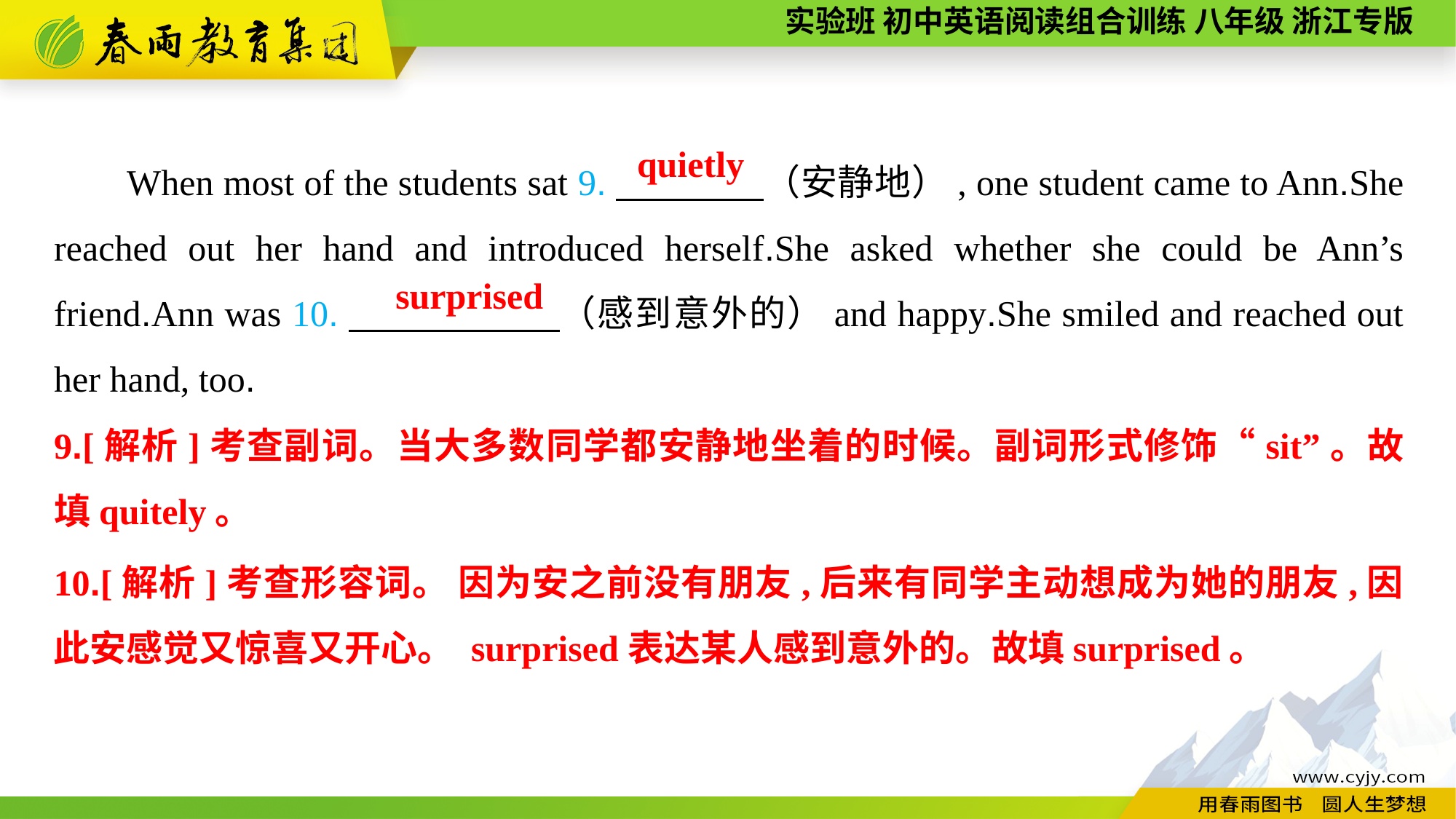

When most of the students sat 9.　　　　（安静地）, one student came to Ann.She reached out her hand and introduced herself.She asked whether she could be Ann’s friend.Ann was 10.　　　      　（感到意外的）and happy.She smiled and reached out her hand, too.
quietly
surprised
9.[解析]考查副词。当大多数同学都安静地坐着的时候。副词形式修饰“sit”。故填quitely。
10.[解析]考查形容词。 因为安之前没有朋友,后来有同学主动想成为她的朋友,因此安感觉又惊喜又开心。 surprised表达某人感到意外的。故填surprised。